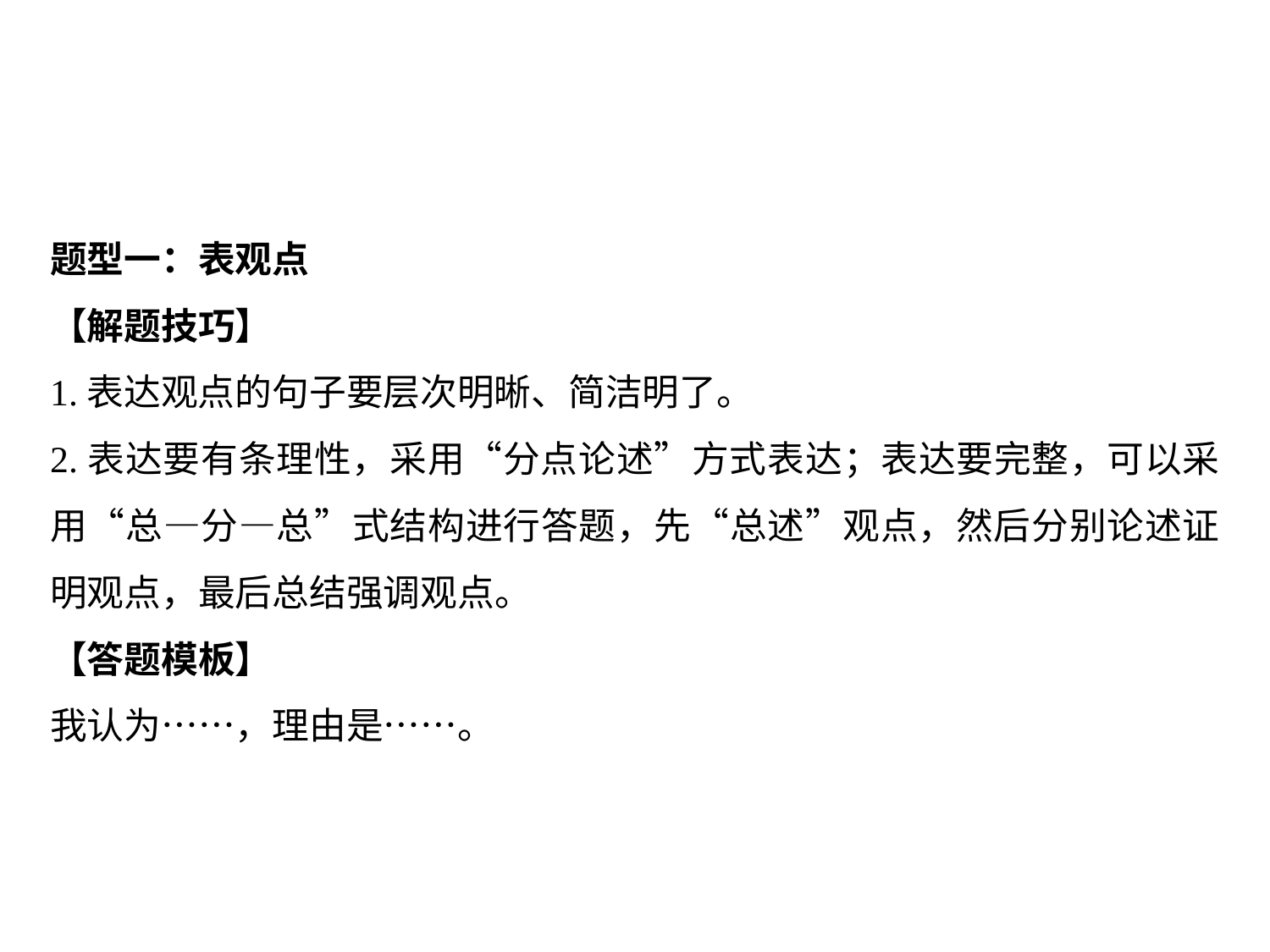

题型一：表观点
【解题技巧】
1.表达观点的句子要层次明晰、简洁明了。
2.表达要有条理性，采用“分点论述”方式表达；表达要完整，可以采用“总—分—总”式结构进行答题，先“总述”观点，然后分别论述证明观点，最后总结强调观点。
【答题模板】
我认为……，理由是……。